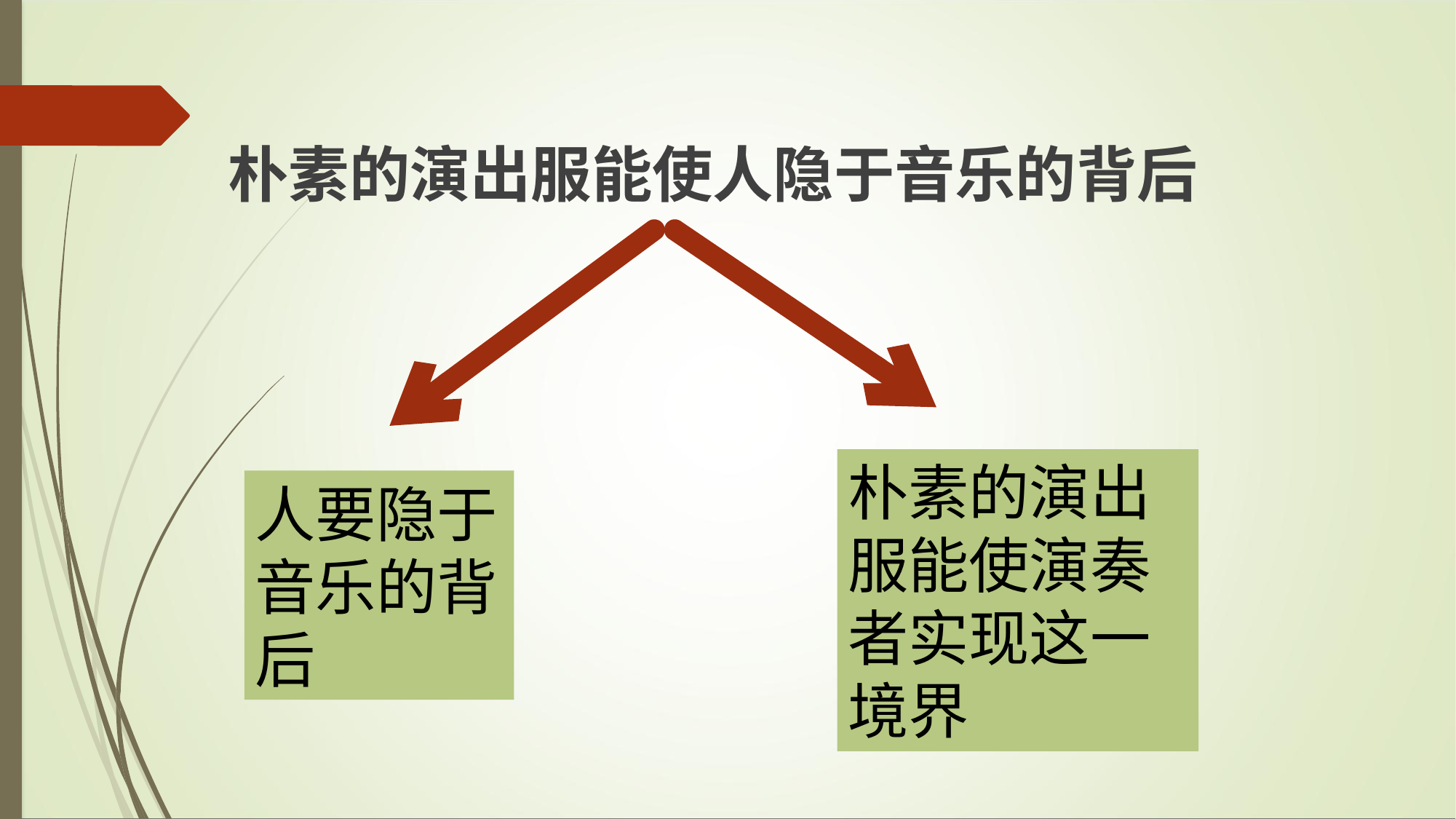

朴素的演出服能使人隐于音乐的背后
朴素的演出服能使演奏者实现这一境界
人要隐于音乐的背后